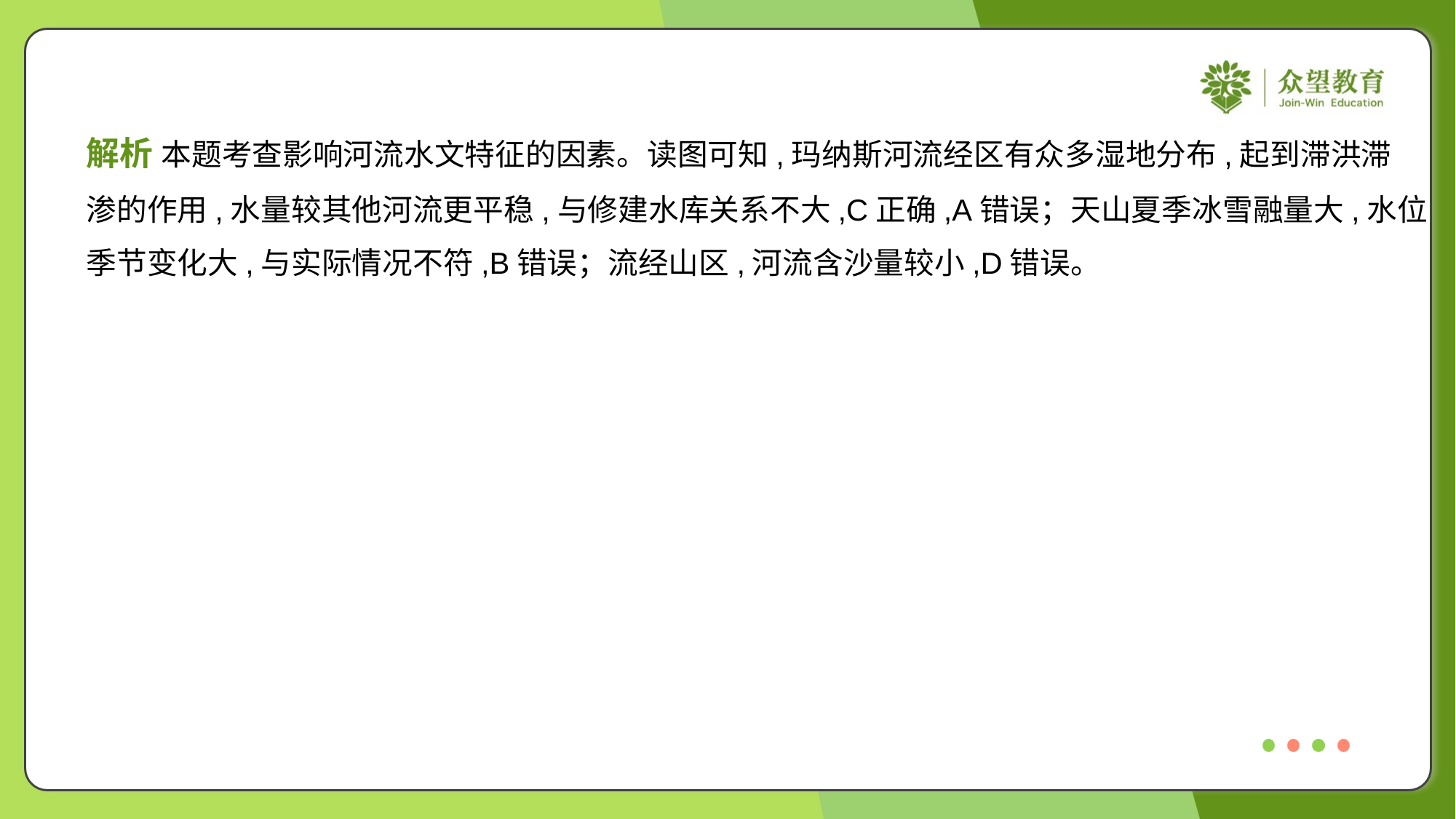

解析 本题考查影响河流水文特征的因素。读图可知,玛纳斯河流经区有众多湿地分布,起到滞洪滞
渗的作用,水量较其他河流更平稳,与修建水库关系不大,C正确,A错误；天山夏季冰雪融量大,水位
季节变化大,与实际情况不符,B错误；流经山区,河流含沙量较小,D错误。